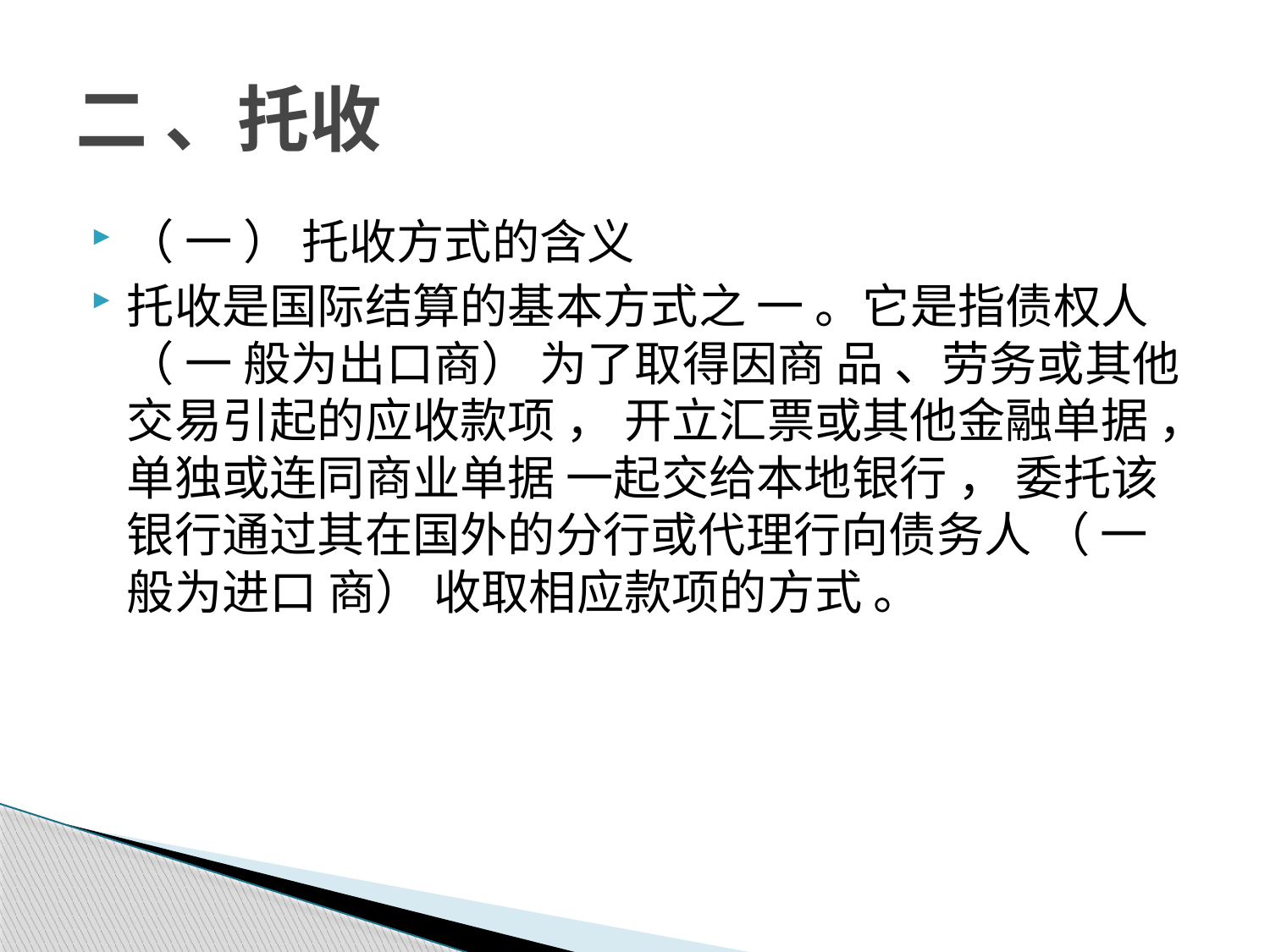

# 二 、托收
（ 一 ） 托收方式的含义
托收是国际结算的基本方式之 一 。它是指债权人 （ 一 般为出口商） 为了取得因商 品 、劳务或其他交易引起的应收款项 ， 开立汇票或其他金融单据 ，单独或连同商业单据 一起交给本地银行 ， 委托该银行通过其在国外的分行或代理行向债务人 （ 一 般为进口 商） 收取相应款项的方式 。